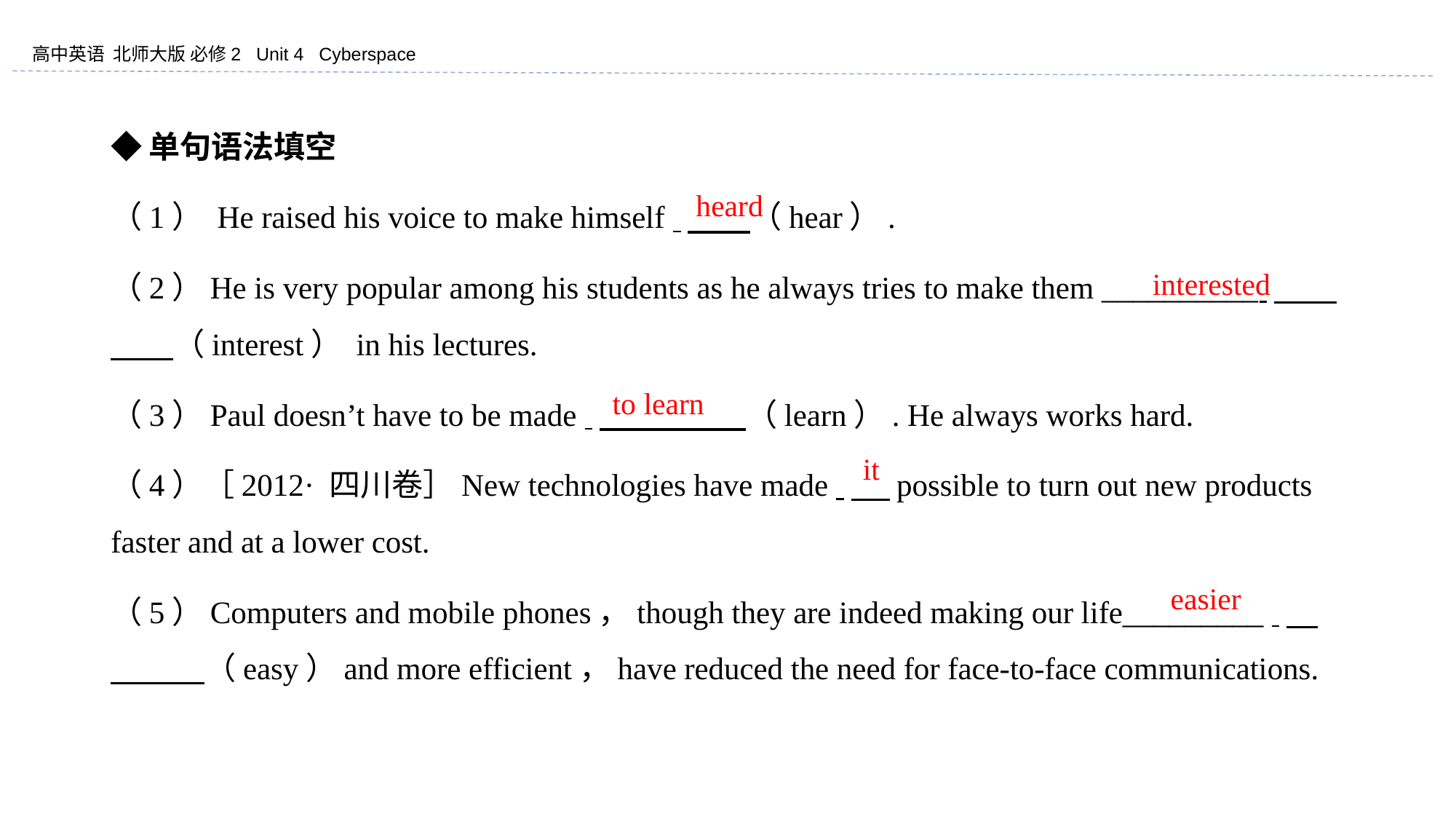

◆单句语法填空
（1） He raised his voice to make himself  　　（hear）.
（2）He is very popular among his students as he always tries to make them __________ 　　　　（interest） in his lectures.
（3）Paul doesn’t have to be made  　　　　   （learn）. He always works hard.
（4）［2012· 四川卷］New technologies have made  　 possible to turn out new products faster and at a lower cost.
（5）Computers and mobile phones，though they are indeed making our life_________  　　　　（easy）and more efficient，have reduced the need for face-to-face communications.

heard
interested
to learn

it
easier